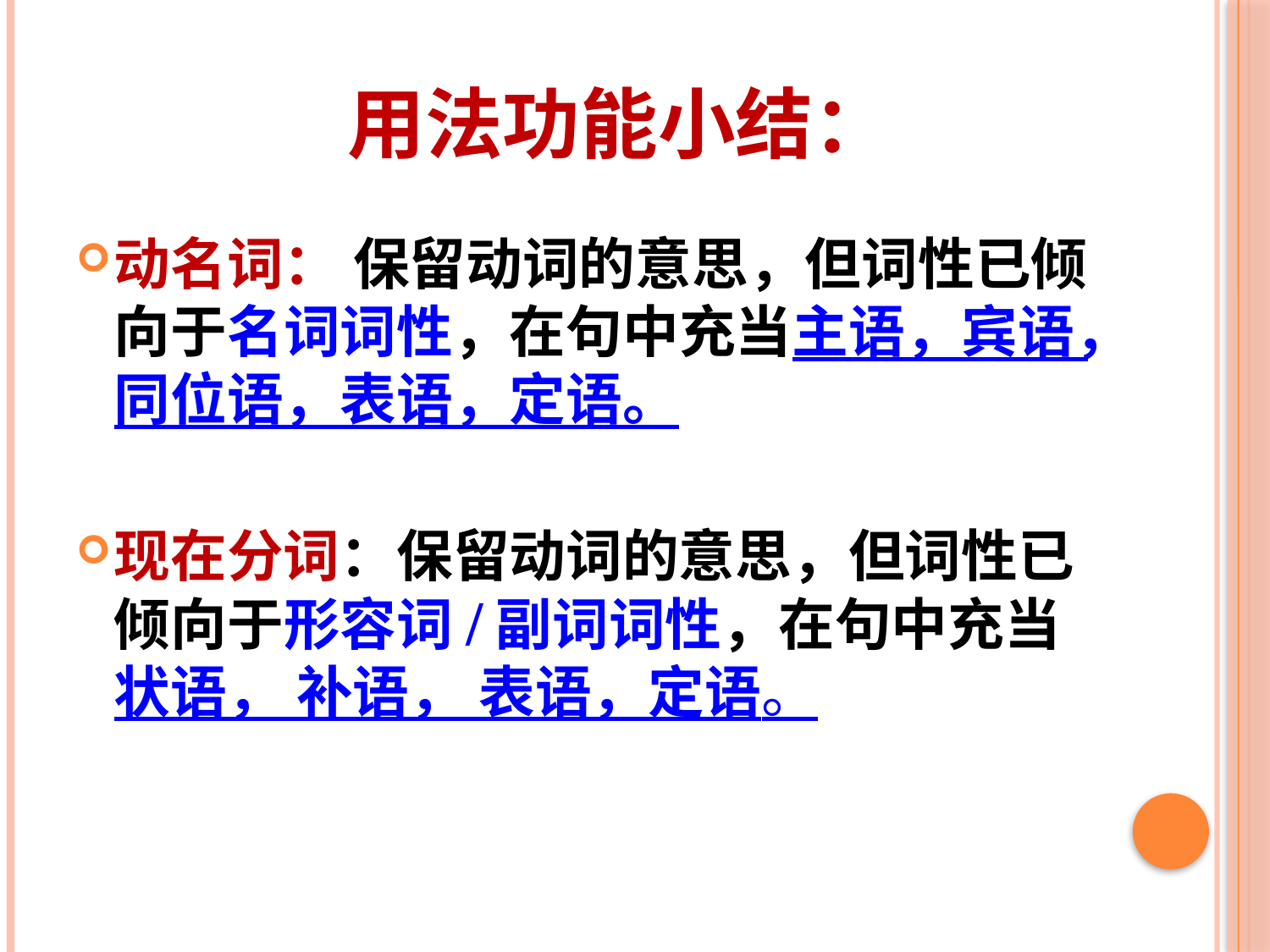

# 用法功能小结：
动名词： 保留动词的意思，但词性已倾向于名词词性，在句中充当主语，宾语，同位语，表语，定语。

现在分词：保留动词的意思，但词性已倾向于形容词/副词词性，在句中充当状语， 补语， 表语，定语。